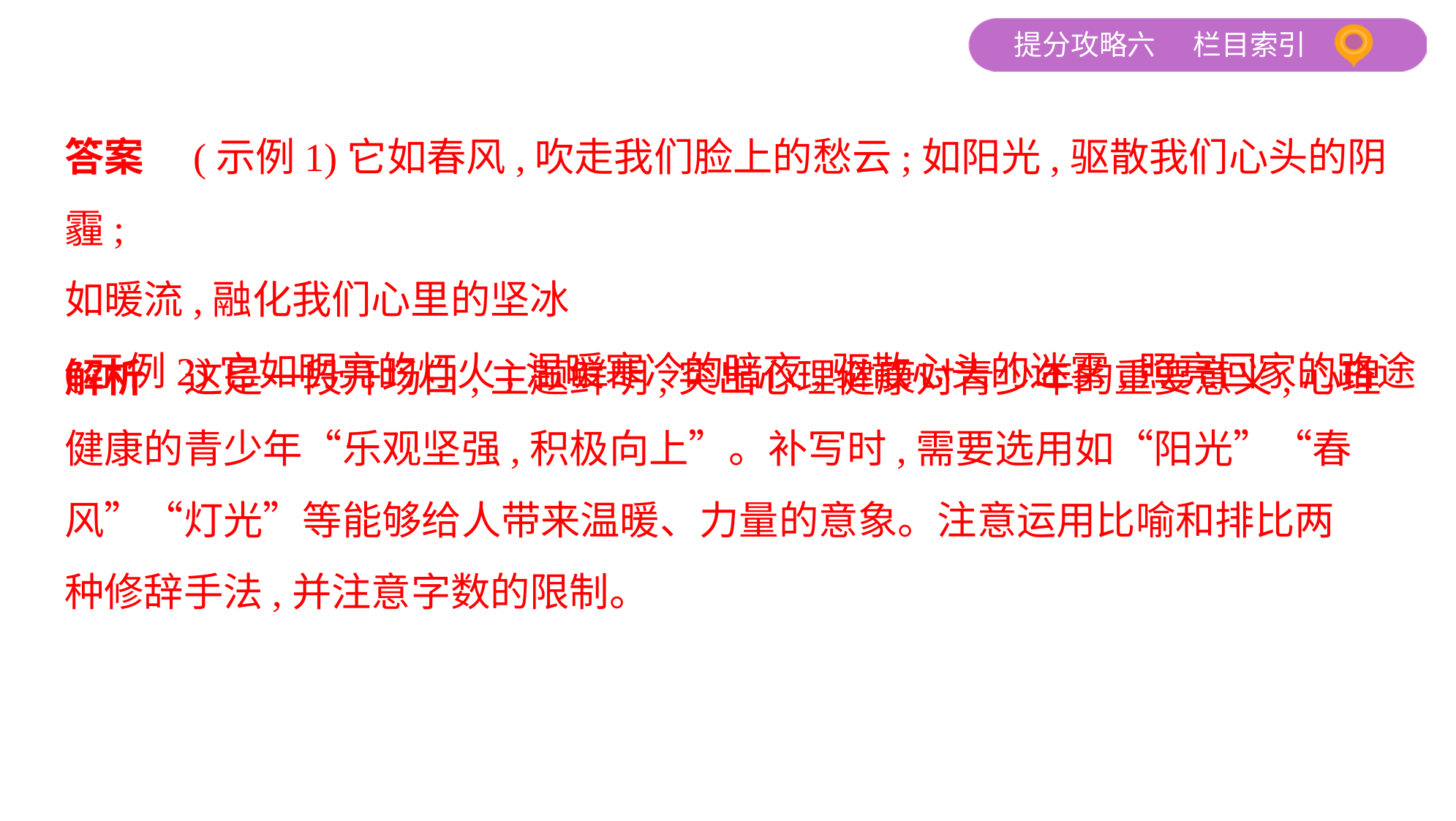

答案　(示例1)它如春风,吹走我们脸上的愁云;如阳光,驱散我们心头的阴霾;
如暖流,融化我们心里的坚冰
(示例2)它如明亮的灯火,温暖寒冷的暗夜,驱散心头的迷雾,照亮回家的路途
解析　这是一段开场白,主题鲜明,突出心理健康对青少年的重要意义,心理
健康的青少年“乐观坚强,积极向上”。补写时,需要选用如“阳光”“春
风”“灯光”等能够给人带来温暖、力量的意象。注意运用比喻和排比两
种修辞手法,并注意字数的限制。